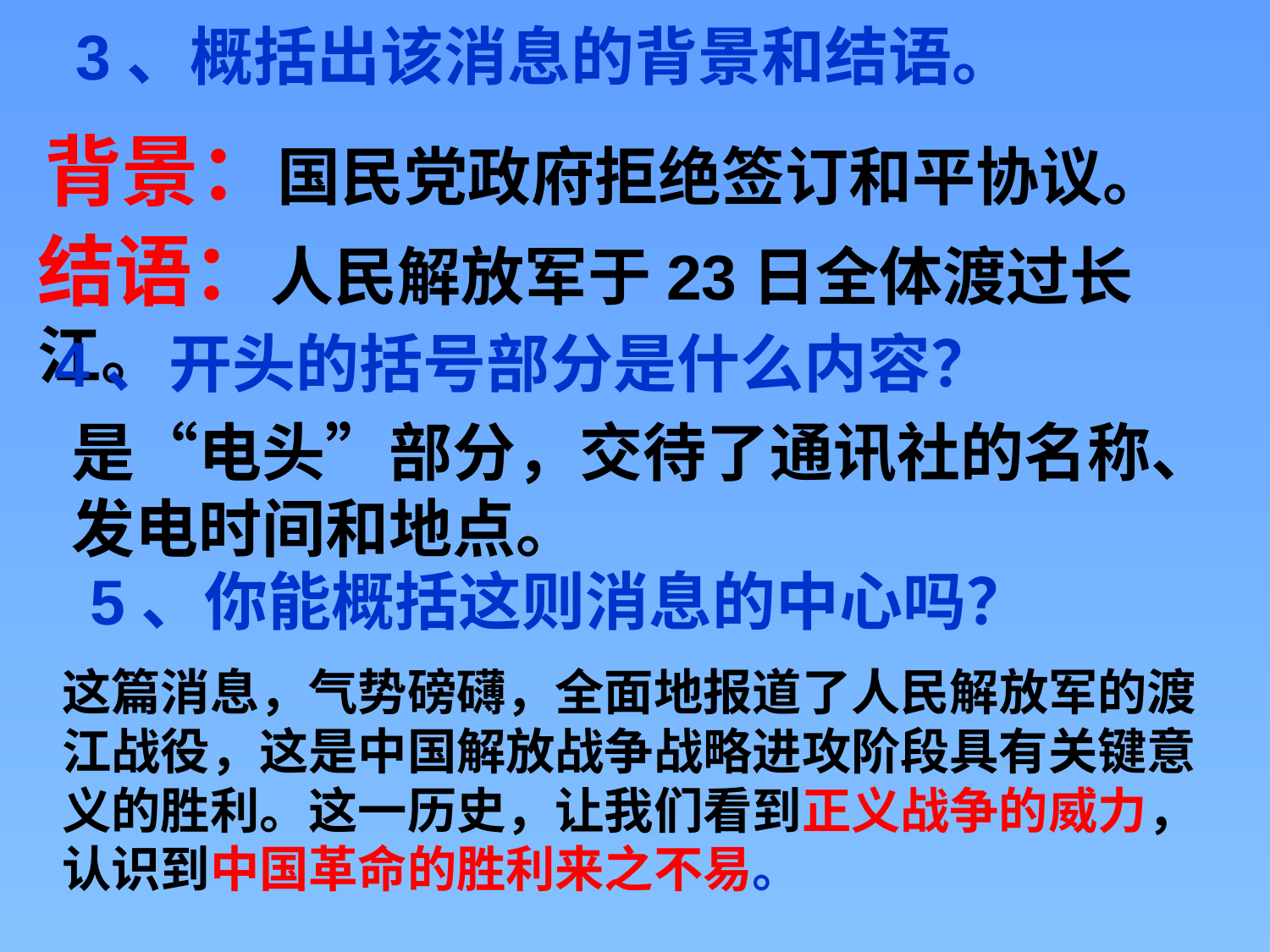

3、概括出该消息的背景和结语。
背景：国民党政府拒绝签订和平协议。
结语：人民解放军于23日全体渡过长江。
4、开头的括号部分是什么内容？
是“电头”部分，交待了通讯社的名称、发电时间和地点。
5、你能概括这则消息的中心吗？
这篇消息，气势磅礴，全面地报道了人民解放军的渡江战役，这是中国解放战争战略进攻阶段具有关键意义的胜利。这一历史，让我们看到正义战争的威力，认识到中国革命的胜利来之不易。